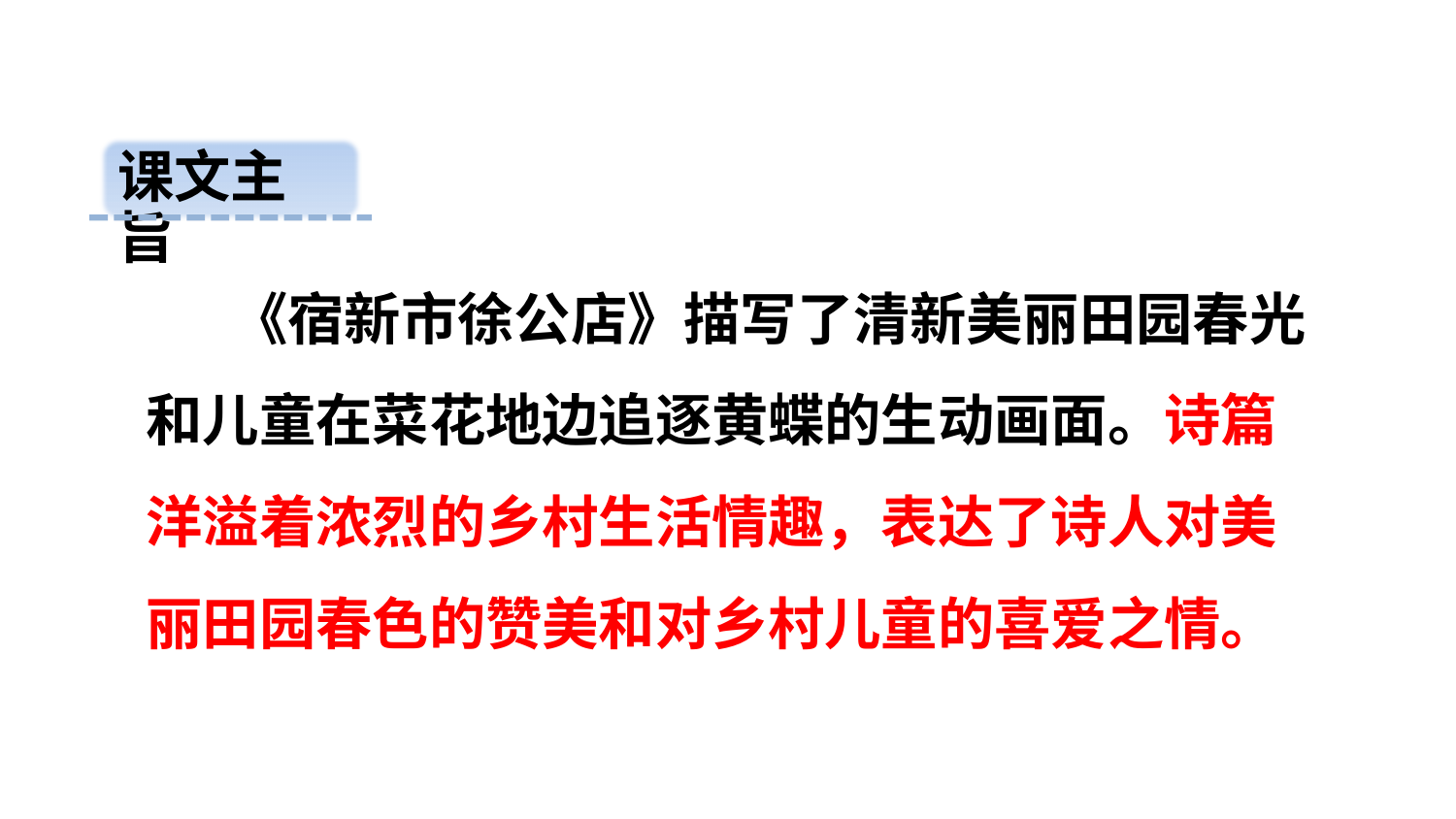

课文主旨

《宿新市徐公店》描写了清新美丽田园春光和儿童在菜花地边追逐黄蝶的生动画面。诗篇洋溢着浓烈的乡村生活情趣，表达了诗人对美丽田园春色的赞美和对乡村儿童的喜爱之情。